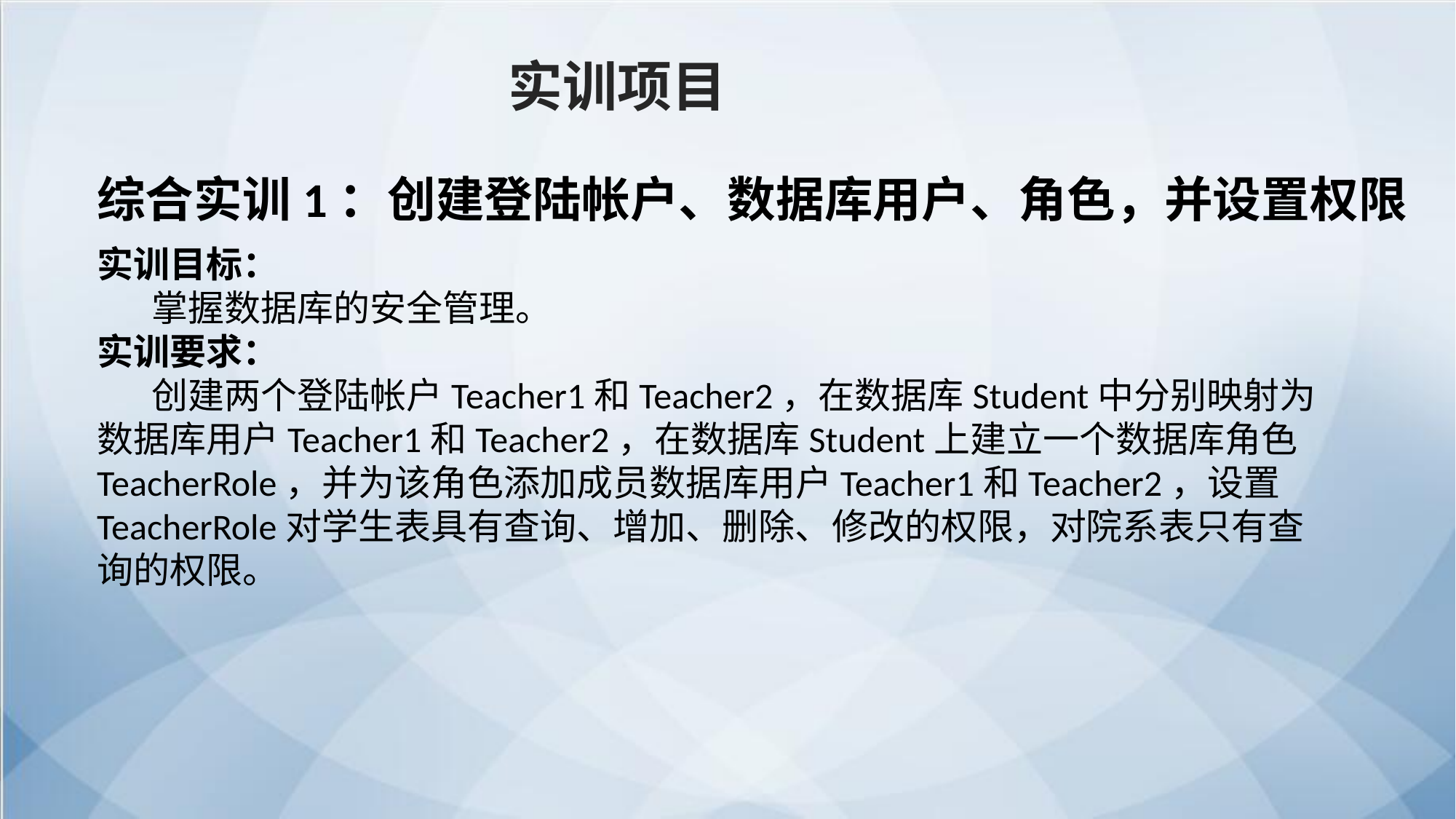

实训项目
综合实训1：创建登陆帐户、数据库用户、角色，并设置权限
实训目标：
掌握数据库的安全管理。
实训要求：
创建两个登陆帐户Teacher1和Teacher2，在数据库Student中分别映射为数据库用户Teacher1和Teacher2，在数据库Student上建立一个数据库角色TeacherRole，并为该角色添加成员数据库用户Teacher1和Teacher2，设置TeacherRole对学生表具有查询、增加、删除、修改的权限，对院系表只有查询的权限。